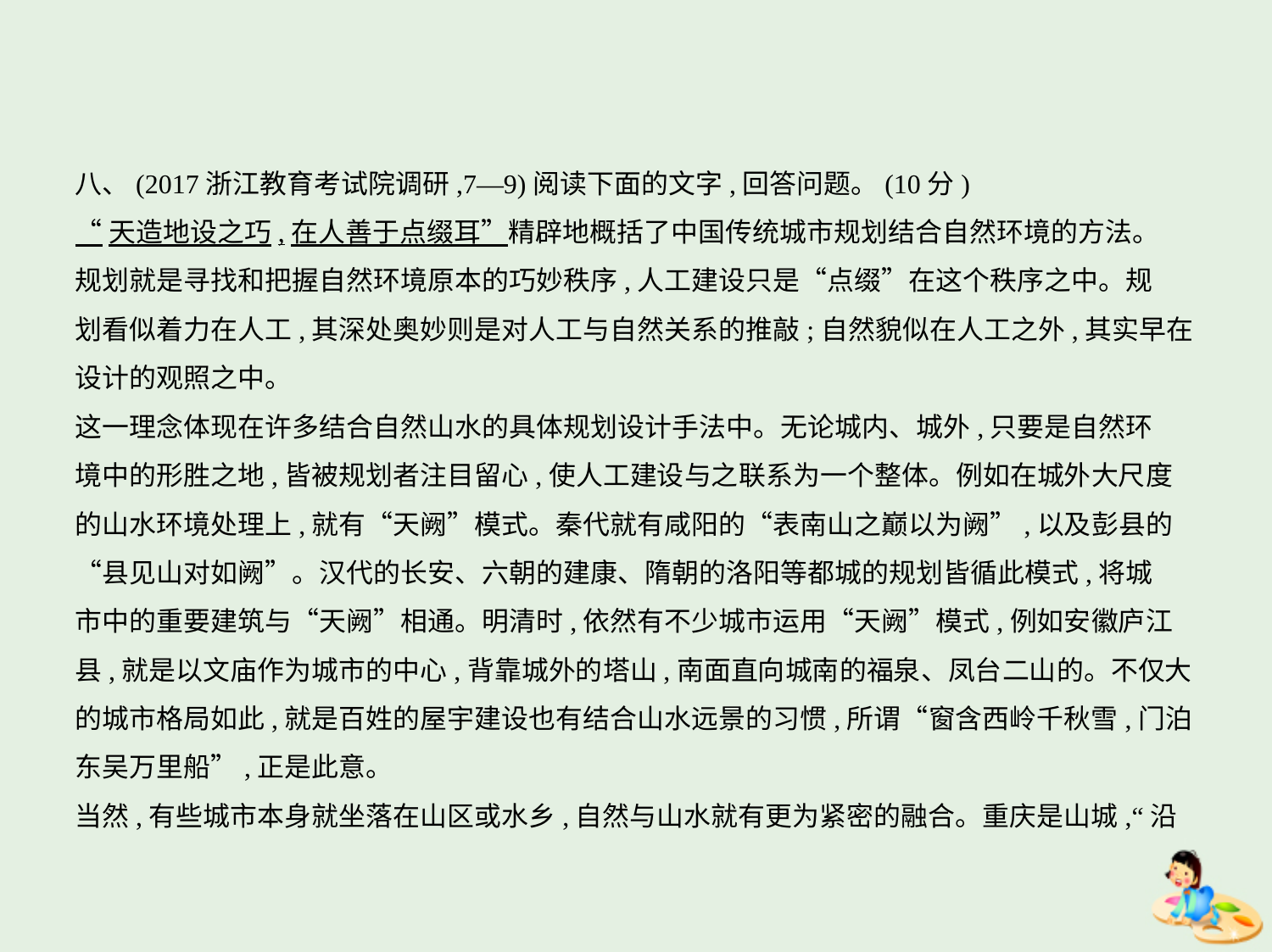

八、(2017浙江教育考试院调研,7—9)阅读下面的文字,回答问题。(10分)
“天造地设之巧,在人善于点缀耳”精辟地概括了中国传统城市规划结合自然环境的方法。
规划就是寻找和把握自然环境原本的巧妙秩序,人工建设只是“点缀”在这个秩序之中。规
划看似着力在人工,其深处奥妙则是对人工与自然关系的推敲;自然貌似在人工之外,其实早在
设计的观照之中。
这一理念体现在许多结合自然山水的具体规划设计手法中。无论城内、城外,只要是自然环
境中的形胜之地,皆被规划者注目留心,使人工建设与之联系为一个整体。例如在城外大尺度
的山水环境处理上,就有“天阙”模式。秦代就有咸阳的“表南山之巅以为阙”,以及彭县的
“县见山对如阙”。汉代的长安、六朝的建康、隋朝的洛阳等都城的规划皆循此模式,将城
市中的重要建筑与“天阙”相通。明清时,依然有不少城市运用“天阙”模式,例如安徽庐江
县,就是以文庙作为城市的中心,背靠城外的塔山,南面直向城南的福泉、凤台二山的。不仅大
的城市格局如此,就是百姓的屋宇建设也有结合山水远景的习惯,所谓“窗含西岭千秋雪,门泊
东吴万里船”,正是此意。
当然,有些城市本身就坐落在山区或水乡,自然与山水就有更为紧密的融合。重庆是山城,“沿